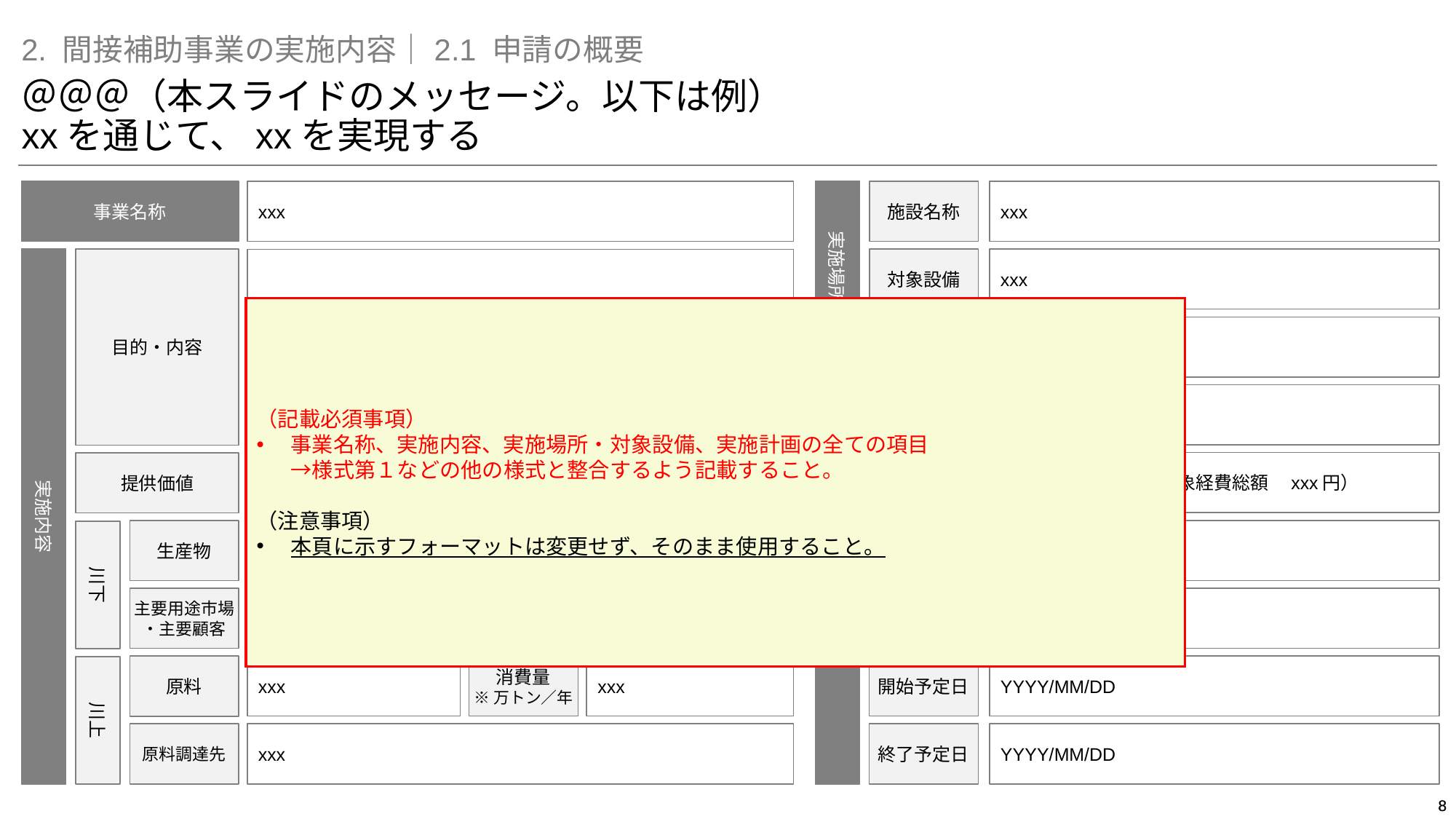

①基本的事項の審査
ア．基本的要件（必須項目）
2. 間接補助事業の実施内容｜2.1 申請の概要
＠＠＠（本スライドのメッセージ。以下は例）
xxを通じて、xxを実現する
実施場所・対象設備
事業名称
xxx
施設名称
xxx
実施内容
対象設備
目的・内容
xxx
xxx
（記載必須事項）
事業名称、実施内容、実施場所・対象設備、実施計画の全ての項目
→様式第１などの他の様式と整合するよう記載すること。

（注意事項）
本頁に示すフォーマットは変更せず、そのまま使用すること。
技術方式
xxx
転換前
転換後
xxx
xxx
投資計画
投資規模
xxx円（うち、補助対象経費総額　xxx円）
提供価値
xxx
生産量
※万トン／年
Xxx
補助率
xxx円
生産物
川下
xxx
交付申請額
xxx円
主要用途市場
・主要顧客
xxx
消費量
※万トン／年
xxx
開始予定日
YYYY/MM/DD
原料
川上
原料調達先
xxx
終了予定日
YYYY/MM/DD